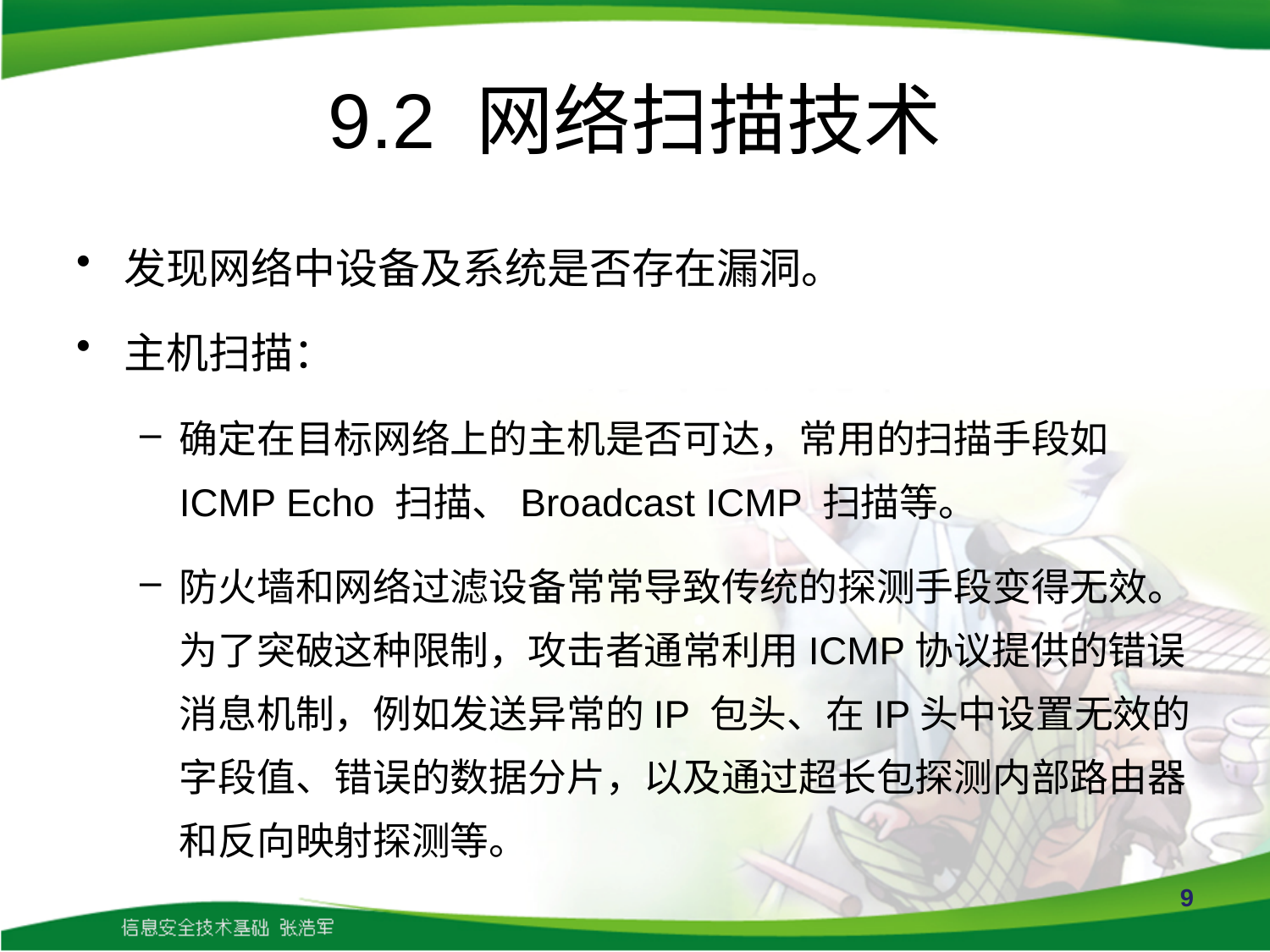

# 9.2 网络扫描技术
发现网络中设备及系统是否存在漏洞。
主机扫描：
确定在目标网络上的主机是否可达，常用的扫描手段如ICMP Echo 扫描、Broadcast ICMP 扫描等。
防火墙和网络过滤设备常常导致传统的探测手段变得无效。为了突破这种限制，攻击者通常利用ICMP协议提供的错误消息机制，例如发送异常的IP 包头、在IP头中设置无效的字段值、错误的数据分片，以及通过超长包探测内部路由器和反向映射探测等。
9